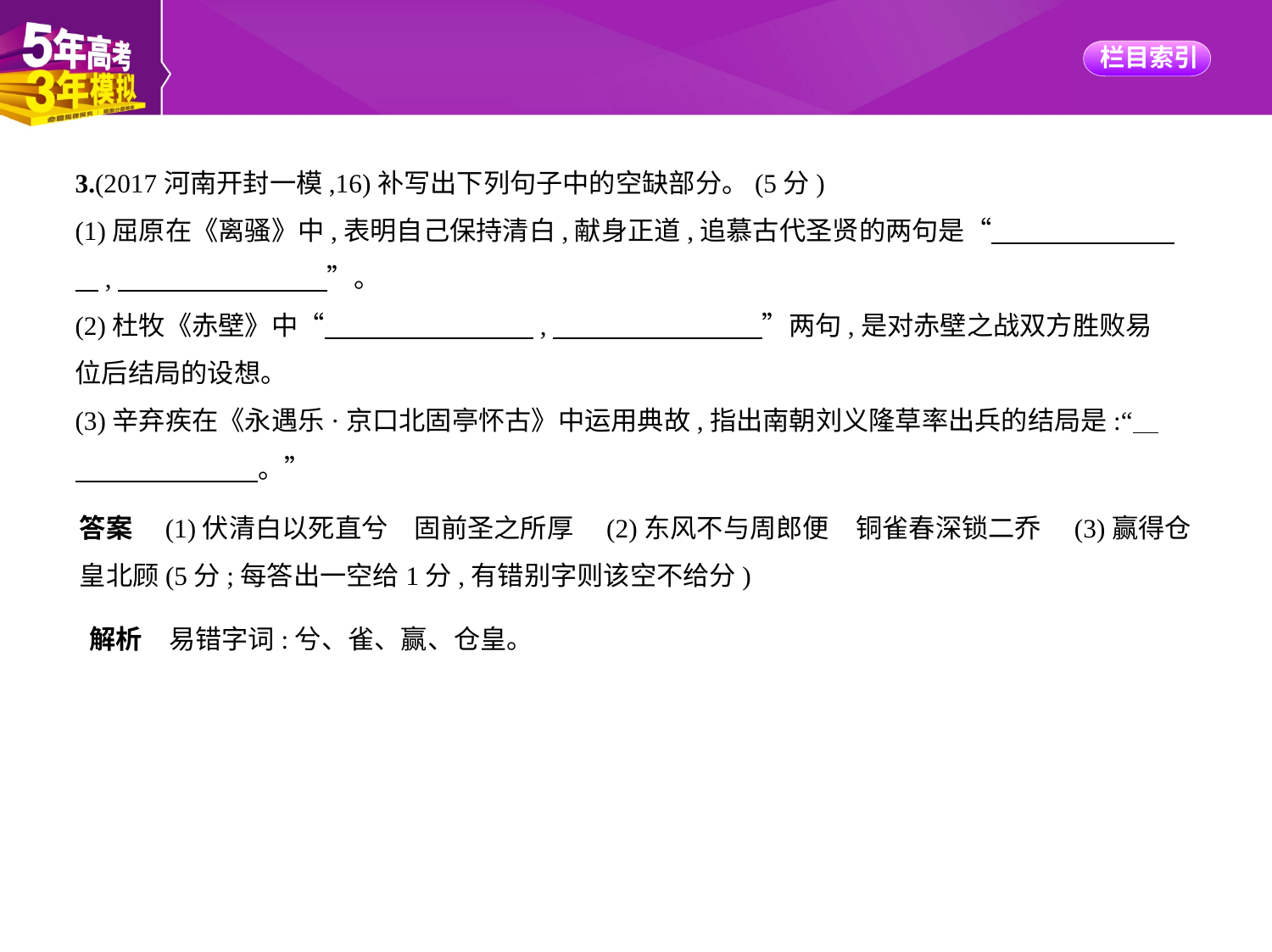

3.(2017河南开封一模,16)补写出下列句子中的空缺部分。(5分)
(1)屈原在《离骚》中,表明自己保持清白,献身正道,追慕古代圣贤的两句是“　　　　　　    
    ,　　　　　　　    ”。
(2)杜牧《赤壁》中“　　　　　　　    ,　　　　　　　    ”两句,是对赤壁之战双方胜败易
位后结局的设想。
(3)辛弃疾在《永遇乐·京口北固亭怀古》中运用典故,指出南朝刘义隆草率出兵的结局是:“    
　　　　　　    。”
答案　(1)伏清白以死直兮　固前圣之所厚　(2)东风不与周郎便　铜雀春深锁二乔　(3)赢得仓
皇北顾(5分;每答出一空给1分,有错别字则该空不给分)
解析　易错字词:兮、雀、赢、仓皇。